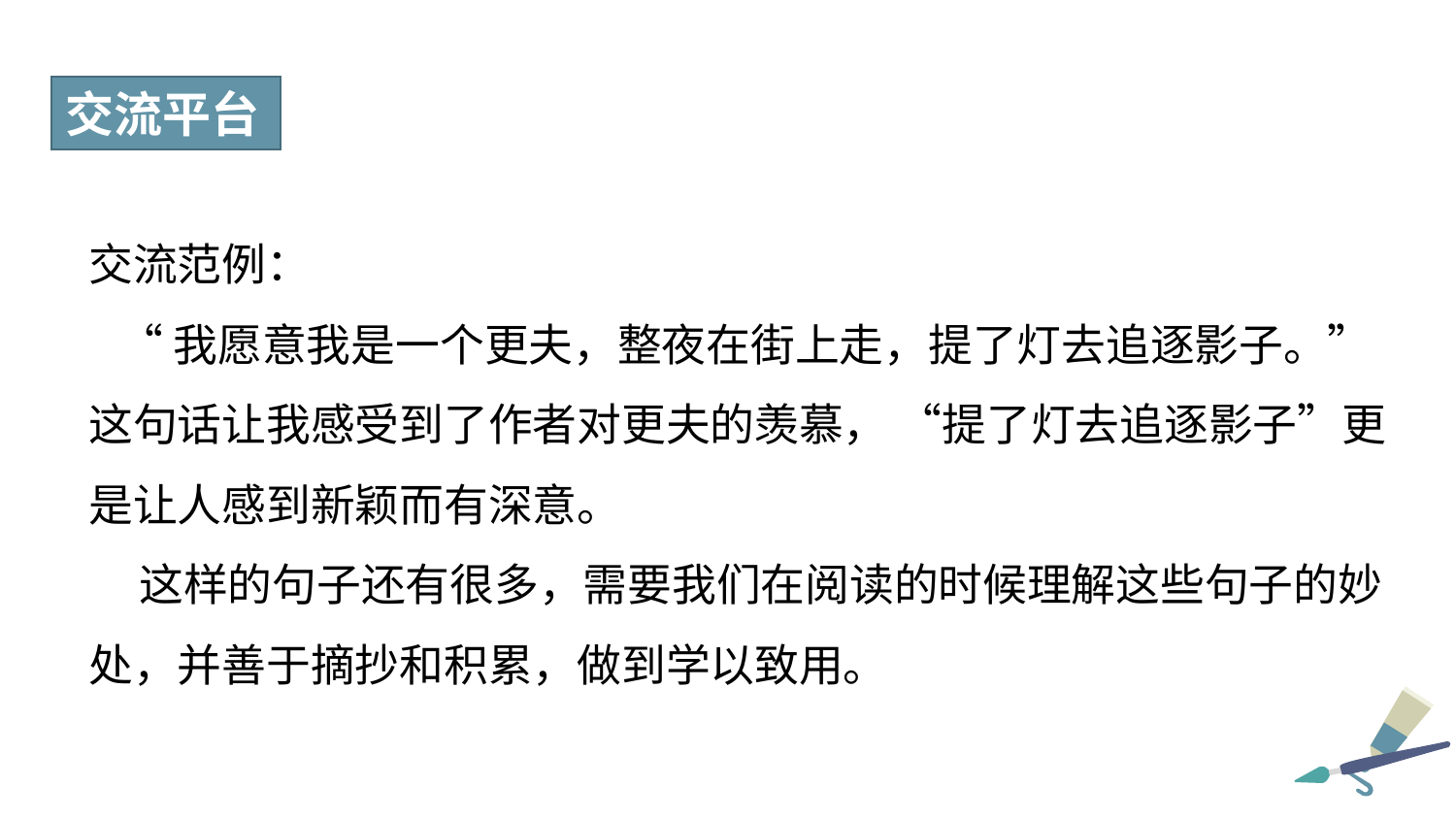

交流平台
交流范例：
   “我愿意我是一个更夫，整夜在街上走，提了灯去追逐影子。”这句话让我感受到了作者对更夫的羡慕， “提了灯去追逐影子”更是让人感到新颖而有深意。
    这样的句子还有很多，需要我们在阅读的时候理解这些句子的妙处，并善于摘抄和积累，做到学以致用。